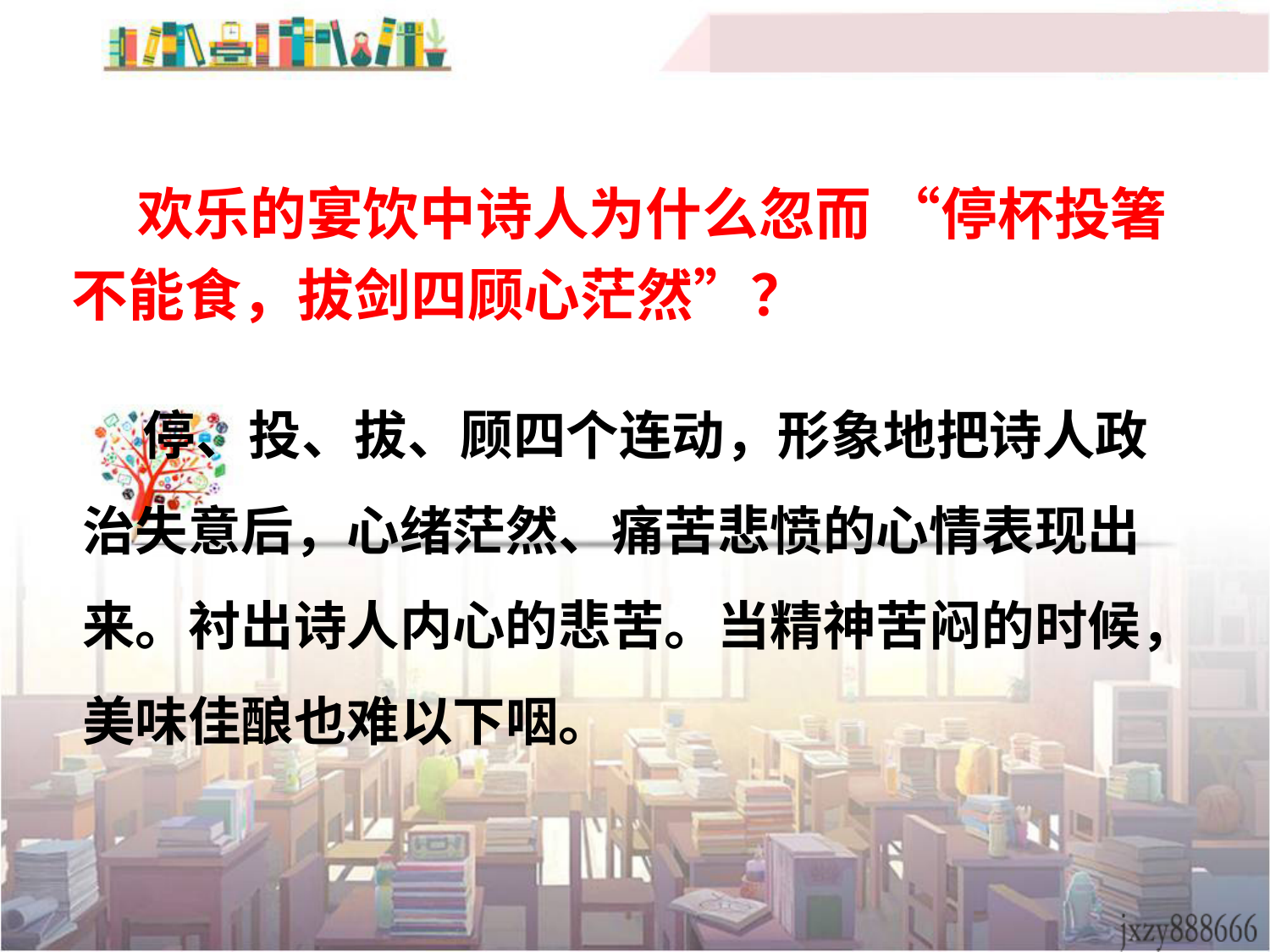

欢乐的宴饮中诗人为什么忽而 “停杯投箸不能食，拔剑四顾心茫然”？
    停、投、拔、顾四个连动，形象地把诗人政治失意后，心绪茫然、痛苦悲愤的心情表现出来。衬出诗人内心的悲苦。当精神苦闷的时候，美味佳酿也难以下咽。